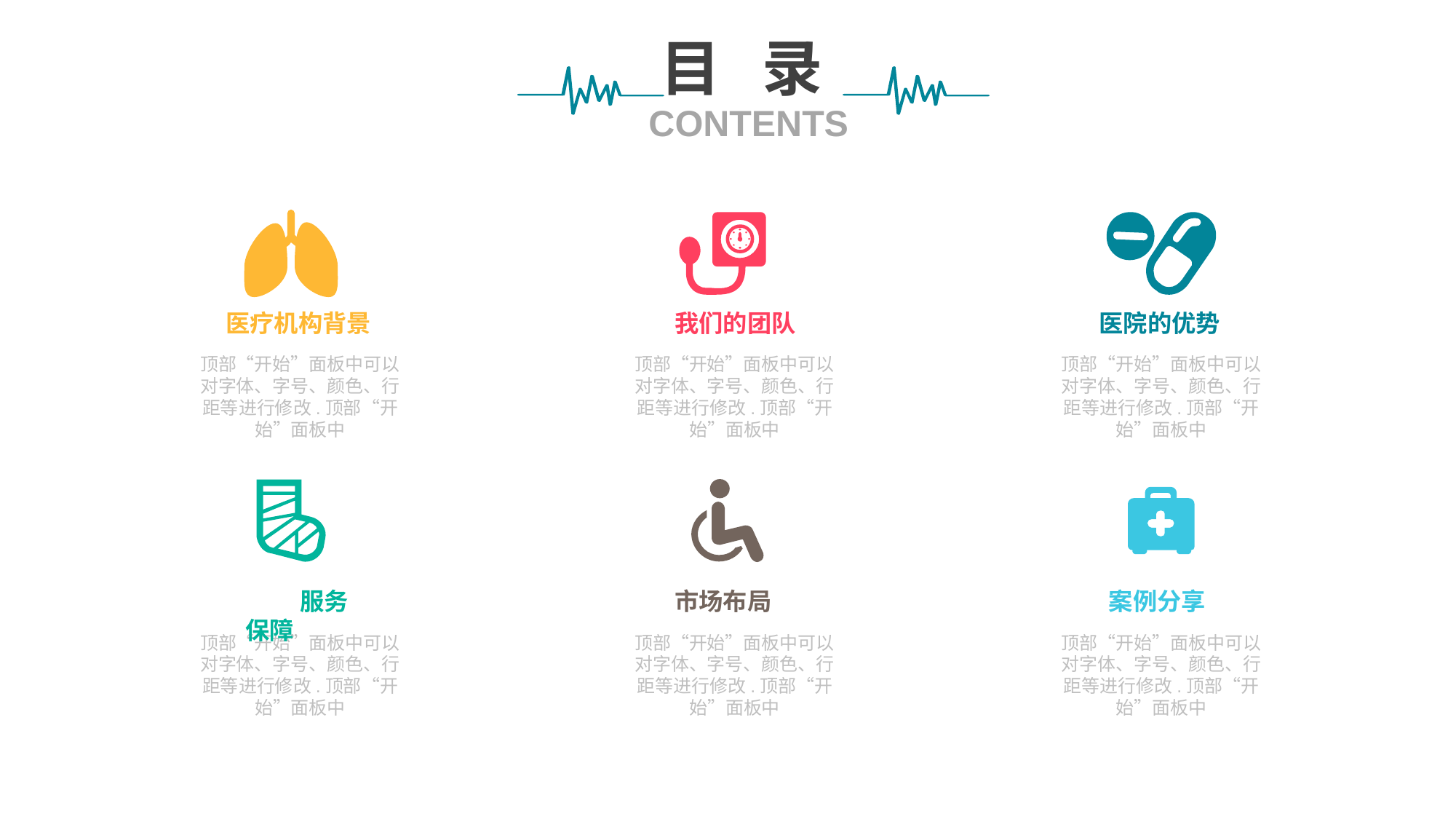

目   录

CONTENTS

医疗机构背景
顶部“开始”面板中可以对字体、字号、颜色、行距等进行修改.顶部“开始”面板中
我们的团队
顶部“开始”面板中可以对字体、字号、颜色、行距等进行修改.顶部“开始”面板中
医院的优势
顶部“开始”面板中可以对字体、字号、颜色、行距等进行修改.顶部“开始”面板中

	服务保障
顶部“开始”面板中可以对字体、字号、颜色、行距等进行修改.顶部“开始”面板中
市场布局
顶部“开始”面板中可以对字体、字号、颜色、行距等进行修改.顶部“开始”面板中
案例分享
顶部“开始”面板中可以对字体、字号、颜色、行距等进行修改.顶部“开始”面板中